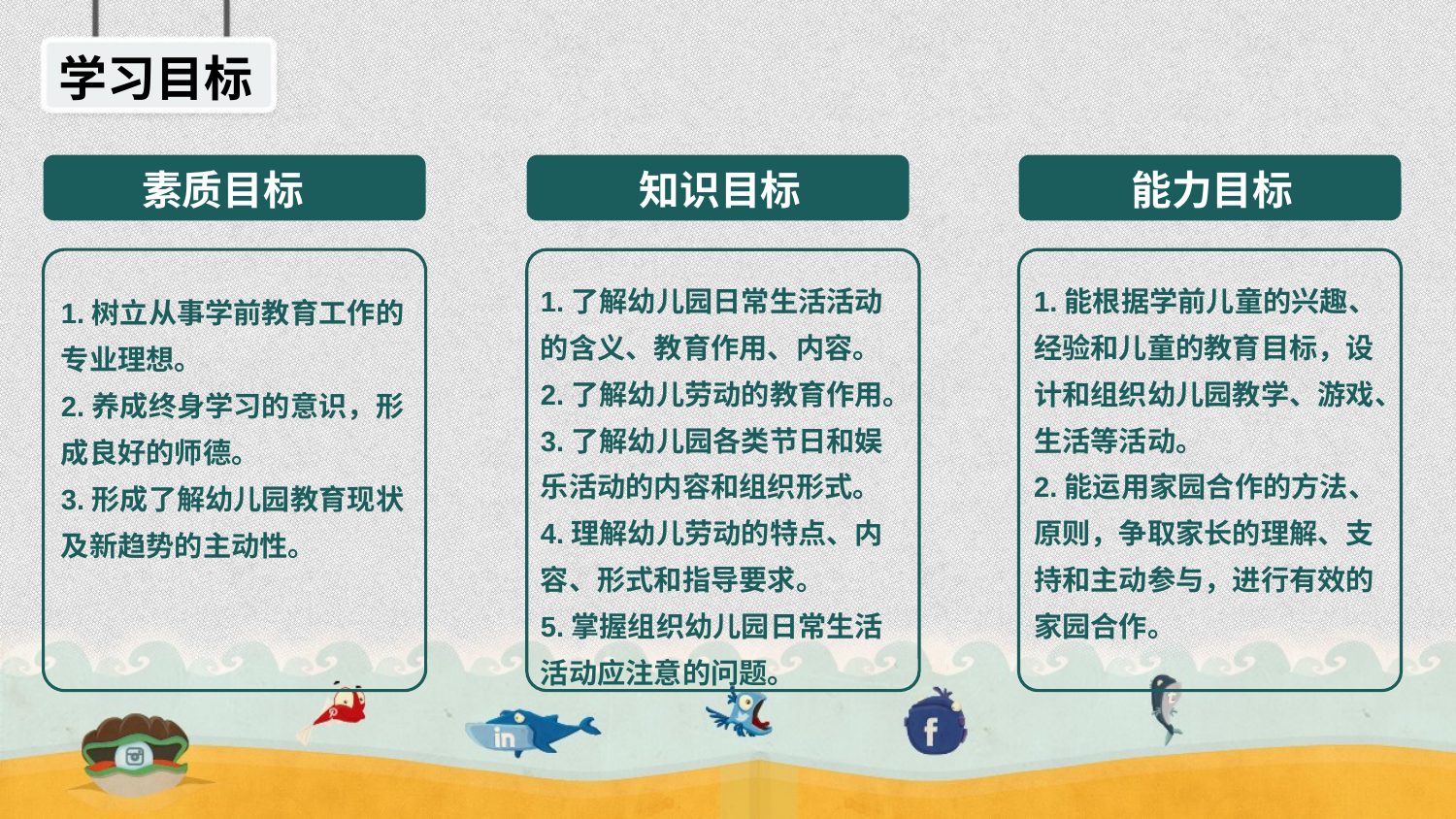

学习目标

素质目标
知识目标
能力目标

1.了解幼儿园日常生活活动的含义、教育作用、内容。
2.了解幼儿劳动的教育作用。
3.了解幼儿园各类节日和娱乐活动的内容和组织形式。
4.理解幼儿劳动的特点、内容、形式和指导要求。
5.掌握组织幼儿园日常生活活动应注意的问题。
1.能根据学前儿童的兴趣、经验和儿童的教育目标，设计和组织幼儿园教学、游戏、生活等活动。
2.能运用家园合作的方法、原则，争取家长的理解、支持和主动参与，进行有效的家园合作。
1.树立从事学前教育工作的专业理想。
2.养成终身学习的意识，形成良好的师德。
3.形成了解幼儿园教育现状及新趋势的主动性。